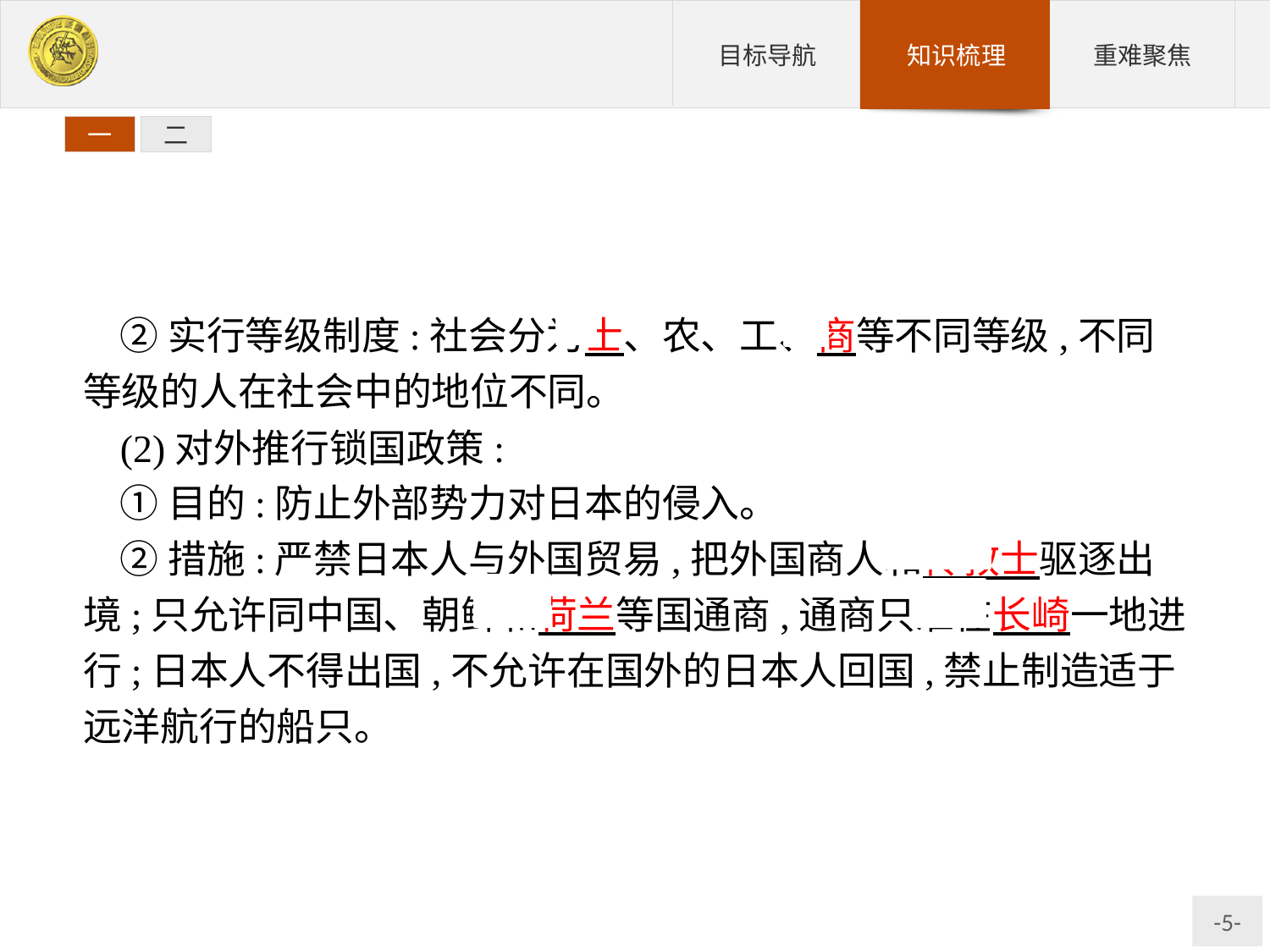

一
二
②实行等级制度:社会分为士、农、工、商等不同等级,不同等级的人在社会中的地位不同。
(2)对外推行锁国政策:
①目的:防止外部势力对日本的侵入。
②措施:严禁日本人与外国贸易,把外国商人和传教士驱逐出境;只允许同中国、朝鲜和荷兰等国通商,通商只准在长崎一地进行;日本人不得出国,不允许在国外的日本人回国,禁止制造适于远洋航行的船只。